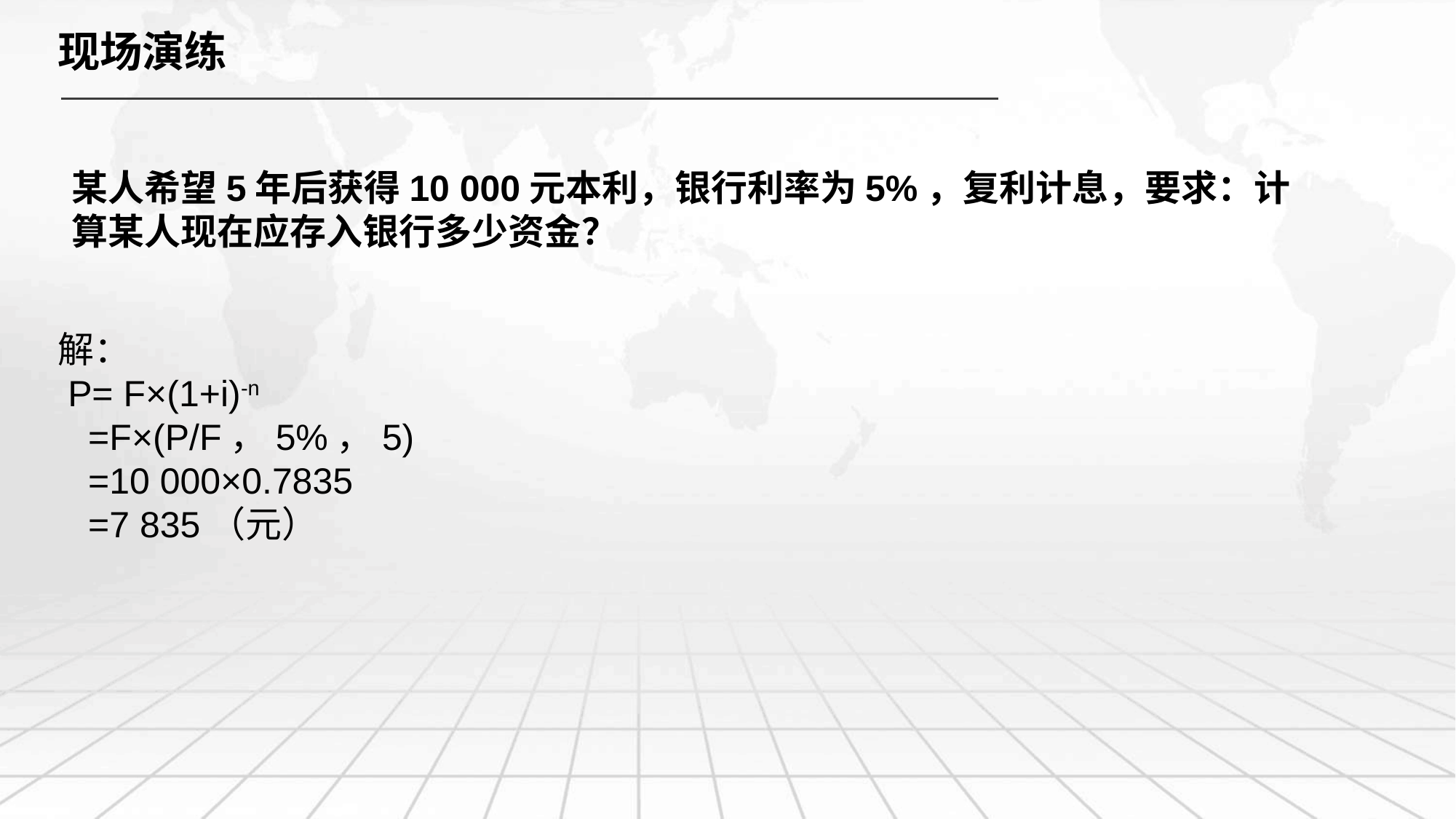

现场演练
某人希望5年后获得10 000元本利，银行利率为5%，复利计息，要求：计算某人现在应存入银行多少资金？

解：
 P= F×(1+i)-n
   =F×(P/F，5%，5)
   =10 000×0.7835
   =7 835（元）